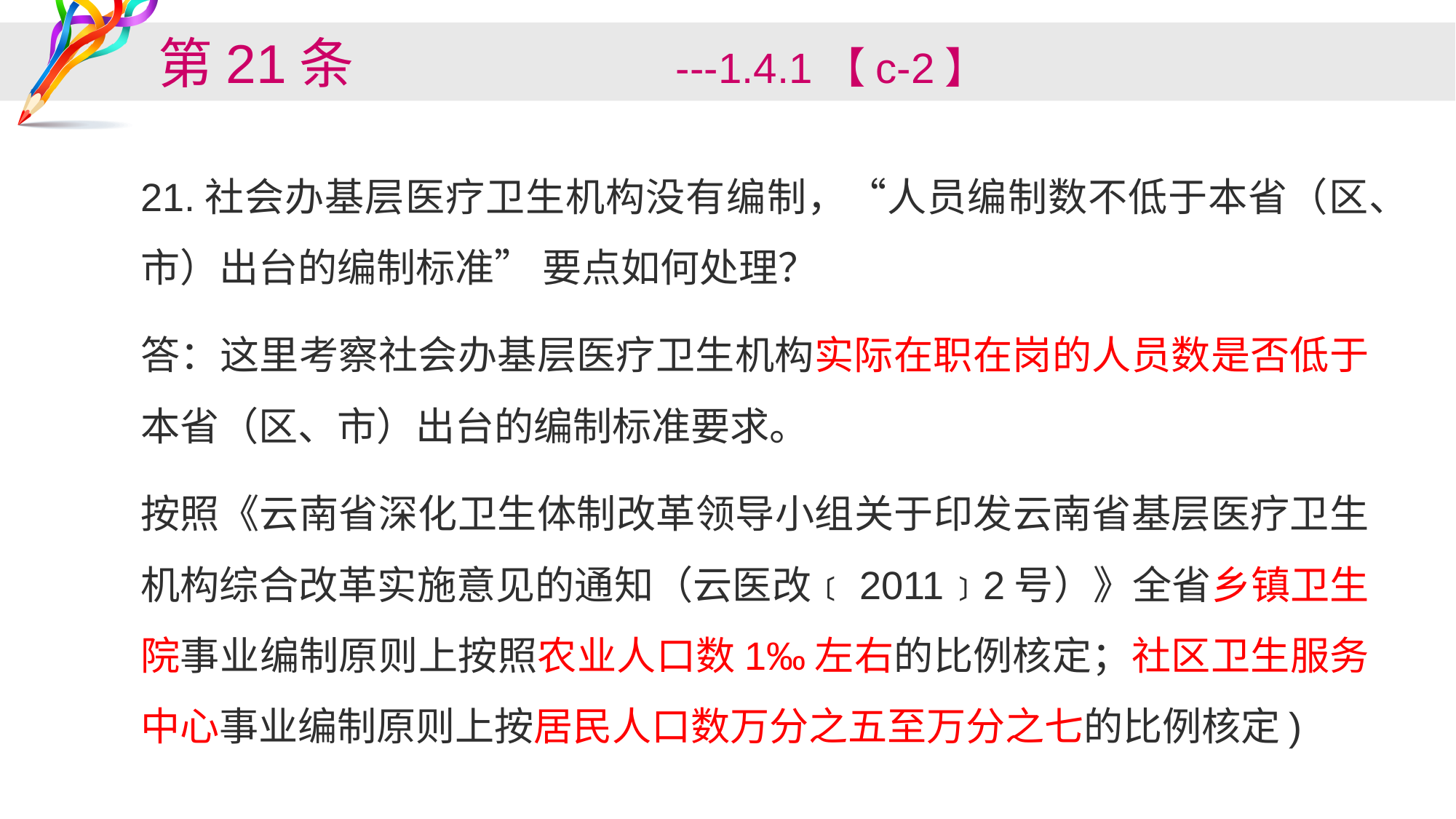

# 第21条                          ---1.4.1【c-2】
21.社会办基层医疗卫生机构没有编制，“人员编制数不低于本省（区、市）出台的编制标准” 要点如何处理？
答：这里考察社会办基层医疗卫生机构实际在职在岗的人员数是否低于本省（区、市）出台的编制标准要求。
按照《云南省深化卫生体制改革领导小组关于印发云南省基层医疗卫生机构综合改革实施意见的通知（云医改﹝2011﹞2号）》全省乡镇卫生院事业编制原则上按照农业人口数1‰左右的比例核定；社区卫生服务中心事业编制原则上按居民人口数万分之五至万分之七的比例核定)